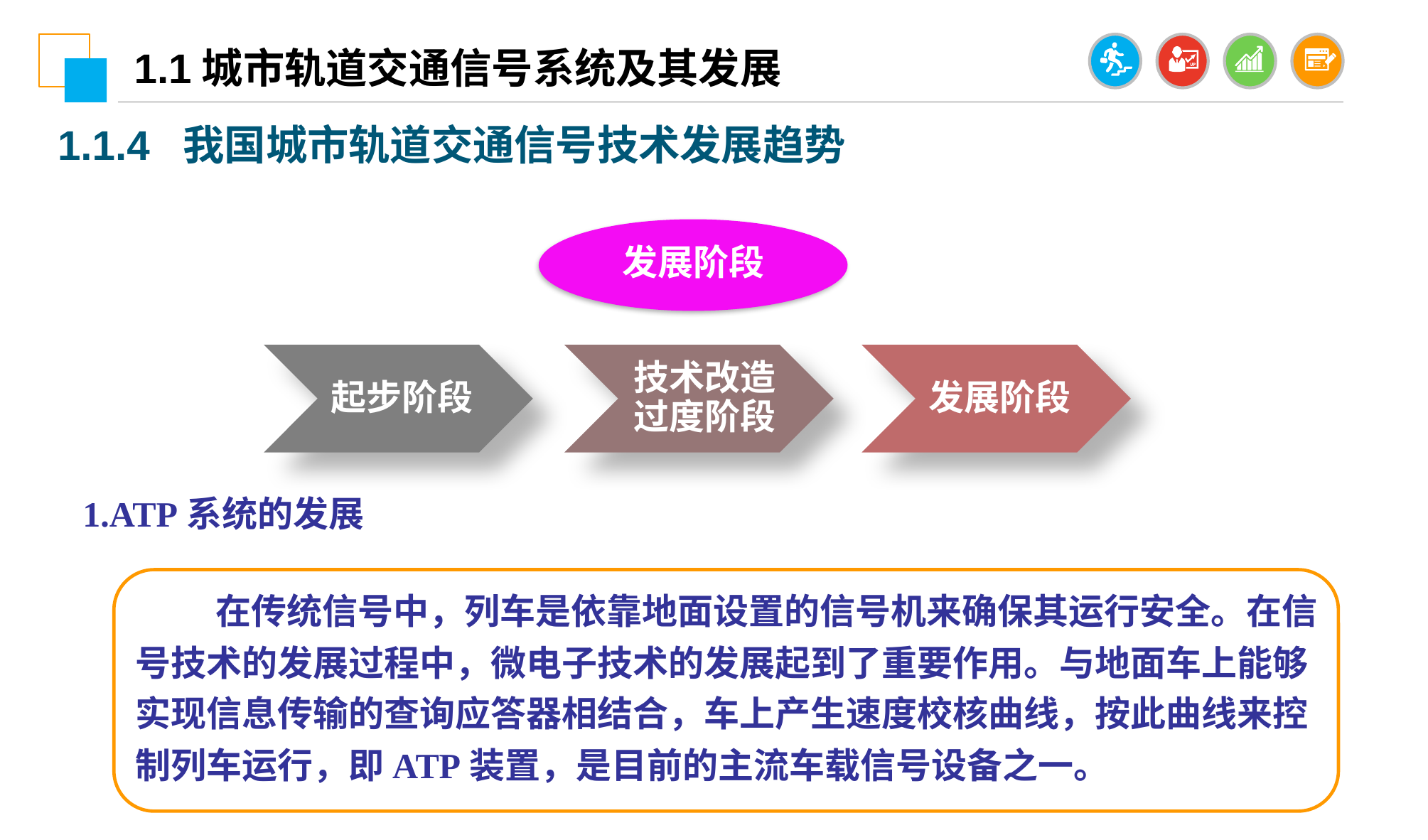

1.1城市轨道交通信号系统及其发展
1.1.4  我国城市轨道交通信号技术发展趋势

发展阶段

起步阶段

技术改造过度阶段

发展阶段
1.ATP系统的发展

         在传统信号中，列车是依靠地面设置的信号机来确保其运行安全。在信号技术的发展过程中，微电子技术的发展起到了重要作用。与地面车上能够实现信息传输的查询应答器相结合，车上产生速度校核曲线，按此曲线来控制列车运行，即ATP装置，是目前的主流车载信号设备之一。